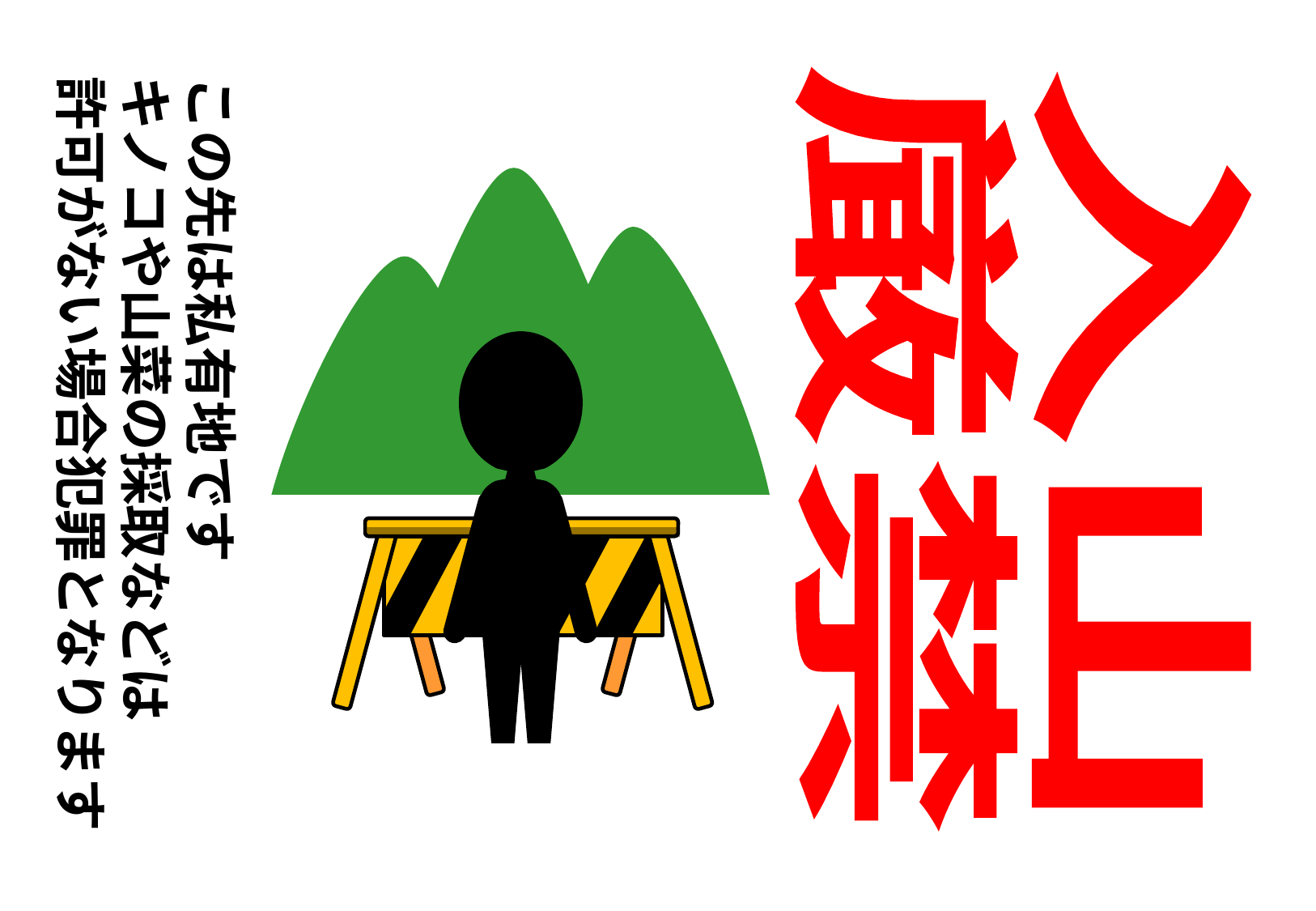

この先は私有地です
キノコや山菜の採取などは
許可がない場合犯罪となります

入山
厳禁